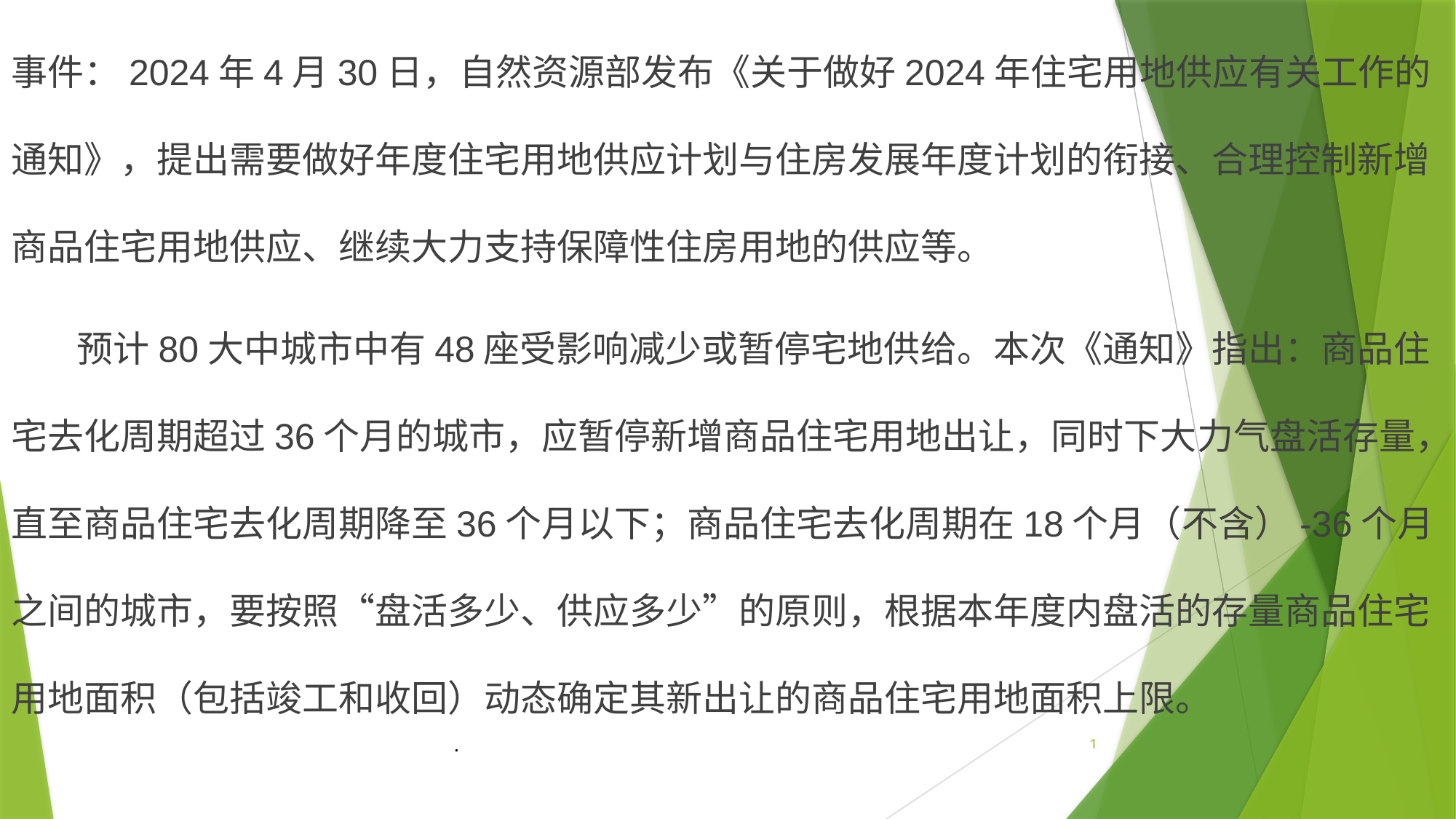

事件：2024年4月30日，自然资源部发布《关于做好2024年住宅用地供应有关工作的通知》，提出需要做好年度住宅用地供应计划与住房发展年度计划的衔接、合理控制新增商品住宅用地供应、继续大力支持保障性住房用地的供应等。
       预计80大中城市中有48座受影响减少或暂停宅地供给。本次《通知》指出：商品住宅去化周期超过36个月的城市，应暂停新增商品住宅用地出让，同时下大力气盘活存量，直至商品住宅去化周期降至36个月以下；商品住宅去化周期在18个月（不含）-36个月之间的城市，要按照“盘活多少、供应多少”的原则，根据本年度内盘活的存量商品住宅用地面积（包括竣工和收回）动态确定其新出让的商品住宅用地面积上限。
.
1